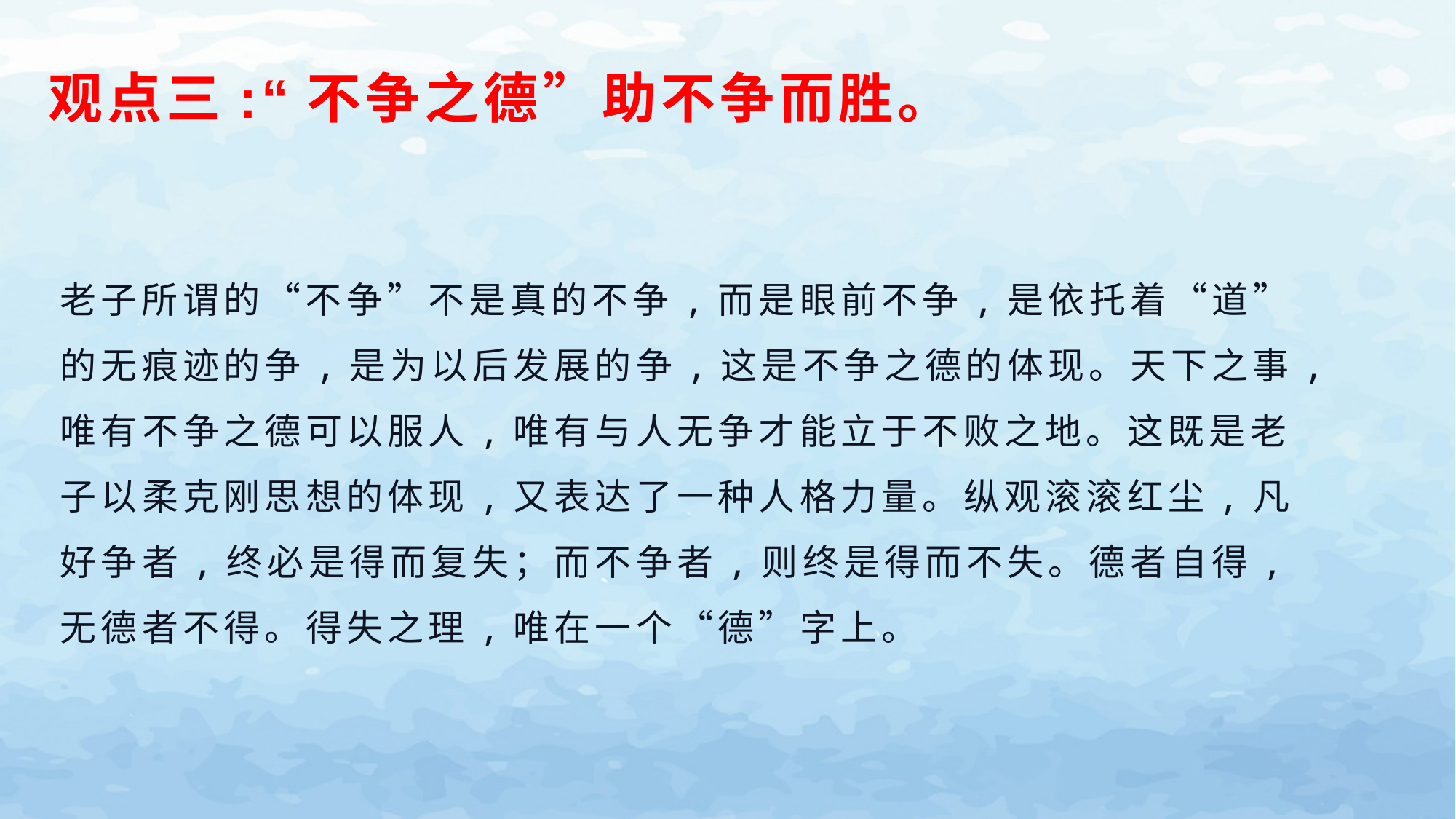

观点三:“不争之德”助不争而胜。
老子所谓的“不争”不是真的不争,而是眼前不争,是依托着“道”的无痕迹的争,是为以后发展的争,这是不争之德的体现。天下之事,唯有不争之德可以服人,唯有与人无争才能立于不败之地。这既是老子以柔克刚思想的体现,又表达了一种人格力量。纵观滚滚红尘,凡好争者,终必是得而复失；而不争者,则终是得而不失。德者自得,无德者不得。得失之理,唯在一个“德”字上。